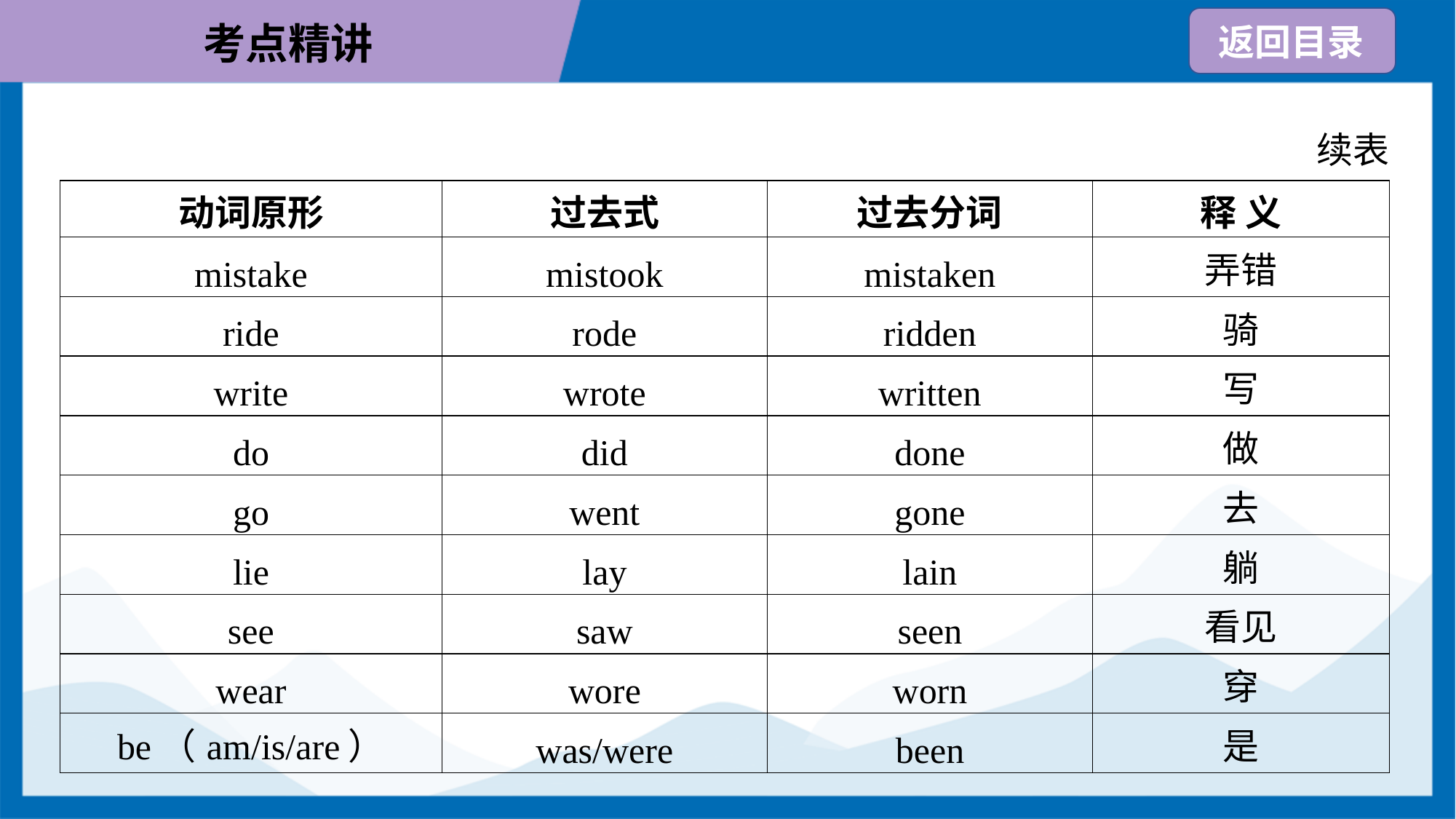

续表
| 动词原形 | 过去式 | 过去分词 | 释 义 |
| --- | --- | --- | --- |
| mistake | mistook | mistaken | 弄错 |
| ride | rode | ridden | 骑 |
| write | wrote | written | 写 |
| do | did | done | 做 |
| go | went | gone | 去 |
| lie | lay | lain | 躺 |
| see | saw | seen | 看见 |
| wear | wore | worn | 穿 |
| be（am/is/are） | was/were | been | 是 |